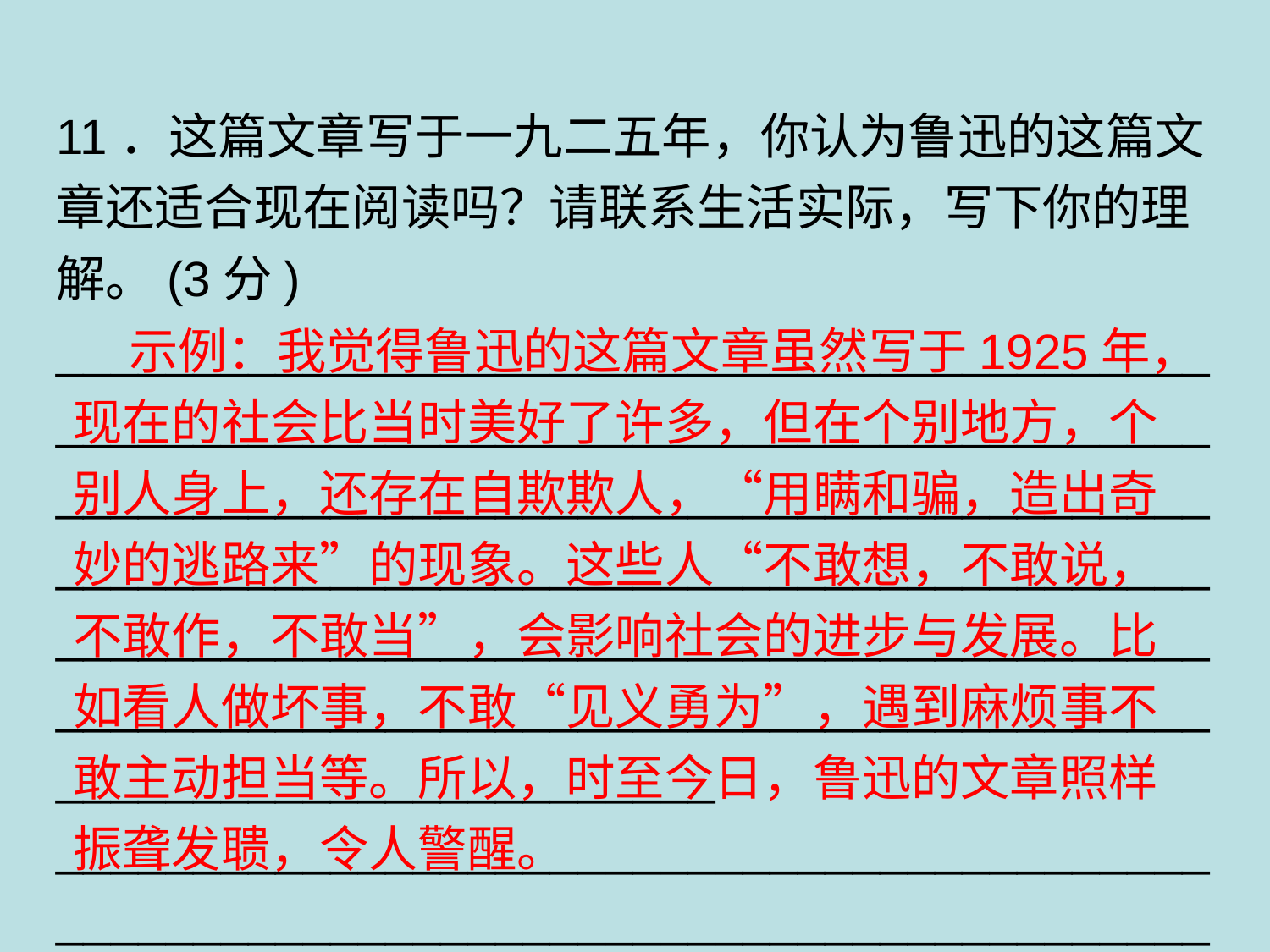

11．这篇文章写于一九二五年，你认为鲁迅的这篇文章还适合现在阅读吗？请联系生活实际，写下你的理解。(3分)
____________________________________________________________________________________________________________________________________________________________________________________________________________________________________________________________________________________
____________________________________________________________________________________________
    示例：我觉得鲁迅的这篇文章虽然写于1925年，现在的社会比当时美好了许多，但在个别地方，个别人身上，还存在自欺欺人，“用瞒和骗，造出奇妙的逃路来”的现象。这些人“不敢想，不敢说，不敢作，不敢当”，会影响社会的进步与发展。比如看人做坏事，不敢“见义勇为”，遇到麻烦事不敢主动担当等。所以，时至今日，鲁迅的文章照样振聋发聩，令人警醒。